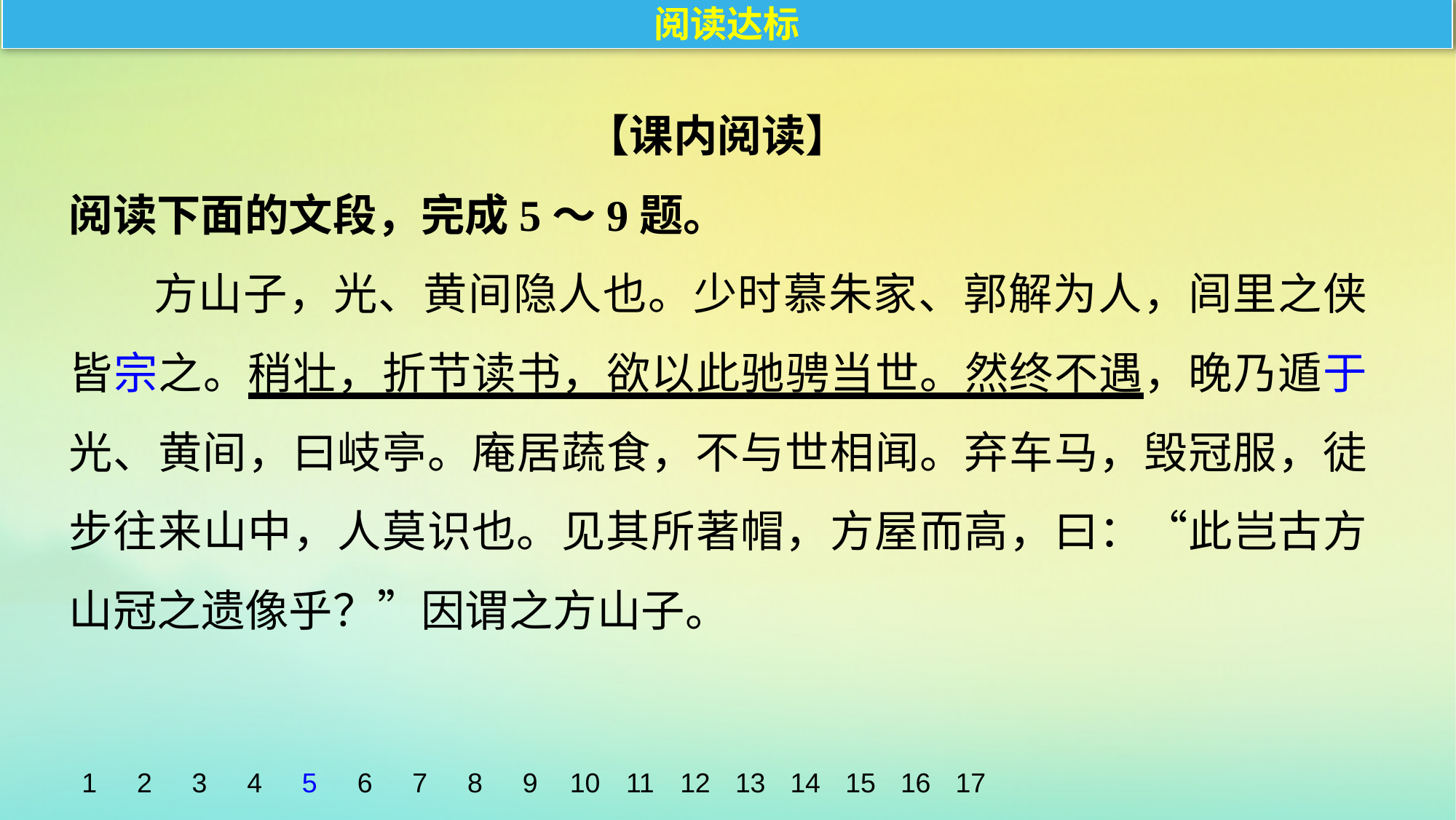

阅读达标
【课内阅读】
阅读下面的文段，完成5～9题。
方山子，光、黄间隐人也。少时慕朱家、郭解为人，闾里之侠皆宗之。稍壮，折节读书，欲以此驰骋当世。然终不遇，晚乃遁于光、黄间，曰岐亭。庵居蔬食，不与世相闻。弃车马，毁冠服，徒步往来山中，人莫识也。见其所著帽，方屋而高，曰：“此岂古方山冠之遗像乎？”因谓之方山子。
1
2
3
4
5
6
7
8
9
10
11
12
13
14
15
16
17